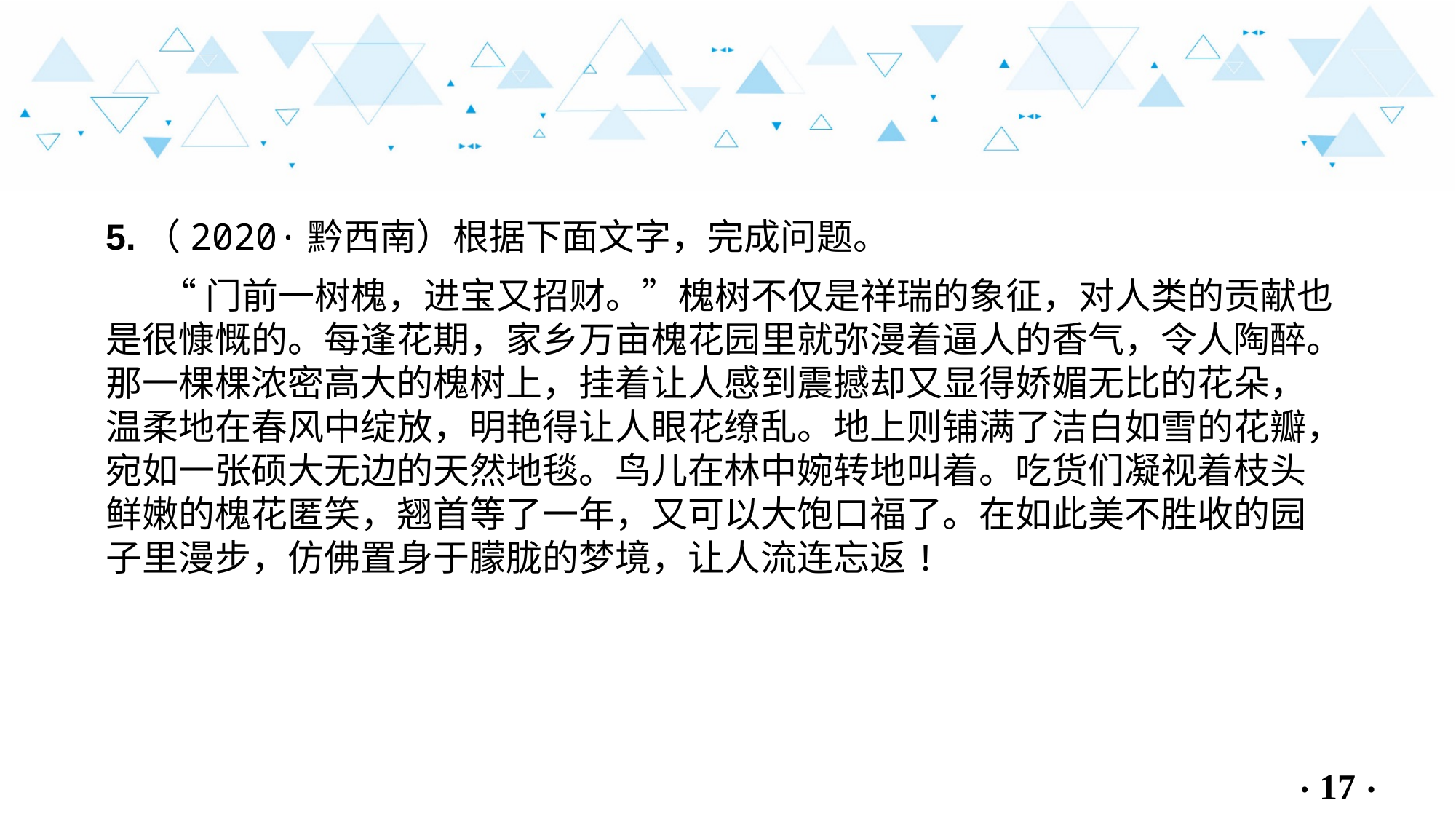

5.（2020·黔西南）根据下面文字，完成问题。
“门前一树槐，进宝又招财。”槐树不仅是祥瑞的象征，对人类的贡献也是很慷慨的。每逢花期，家乡万亩槐花园里就弥漫着逼人的香气，令人陶醉。那一棵棵浓密高大的槐树上，挂着让人感到震撼却又显得娇媚无比的花朵，温柔地在春风中绽放，明艳得让人眼花缭乱。地上则铺满了洁白如雪的花瓣，宛如一张硕大无边的天然地毯。鸟儿在林中婉转地叫着。吃货们凝视着枝头鲜嫩的槐花匿笑，翘首等了一年，又可以大饱口福了。在如此美不胜收的园子里漫步，仿佛置身于朦胧的梦境，让人流连忘返!